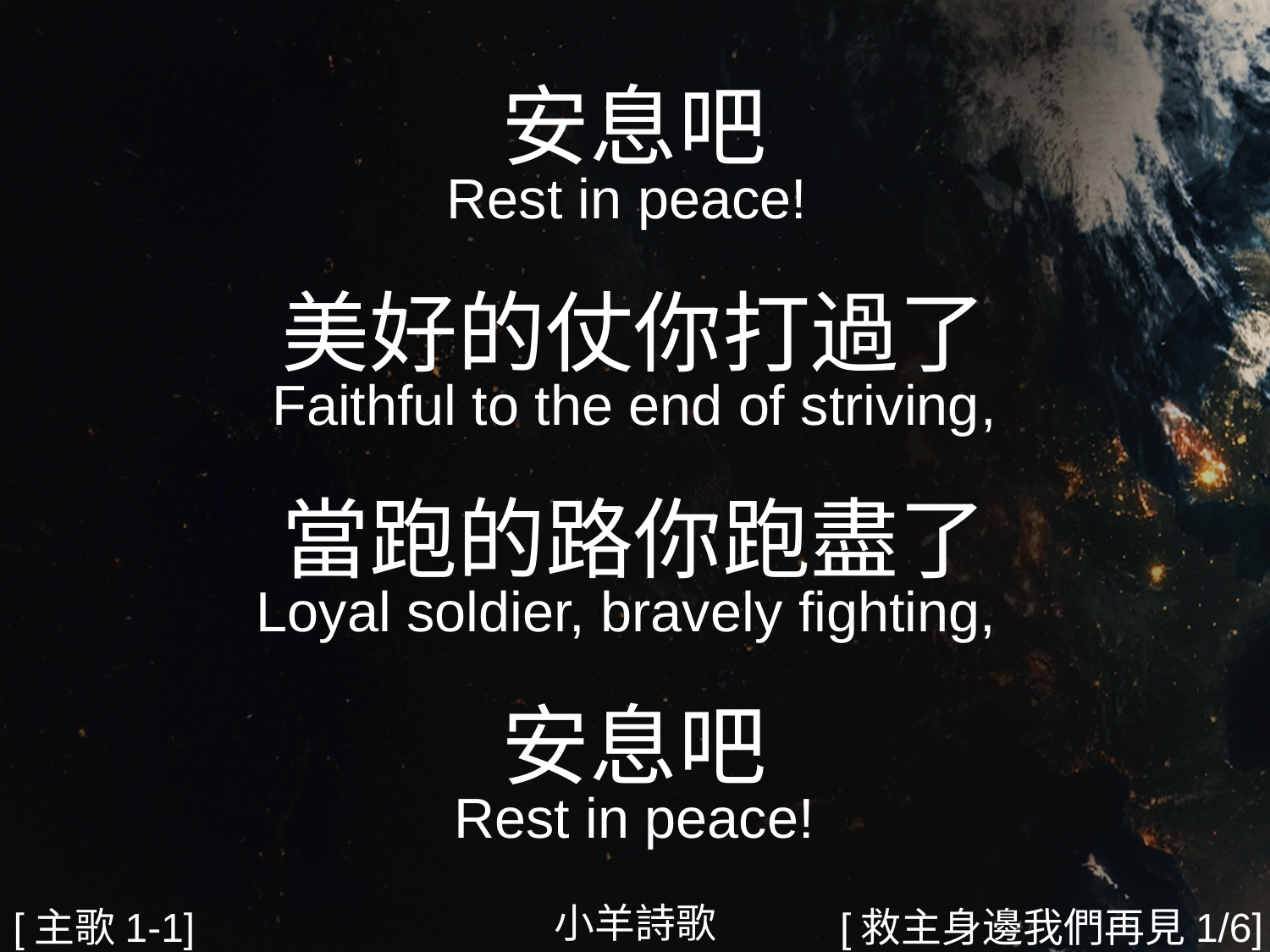

安息吧
Rest in peace!

美好的仗你打過了
Faithful to the end of striving,

當跑的路你跑盡了
Loyal soldier, bravely fighting,

安息吧
Rest in peace!

#

小羊詩歌
[主歌1-1]
[救主身邊我們再見1/6]